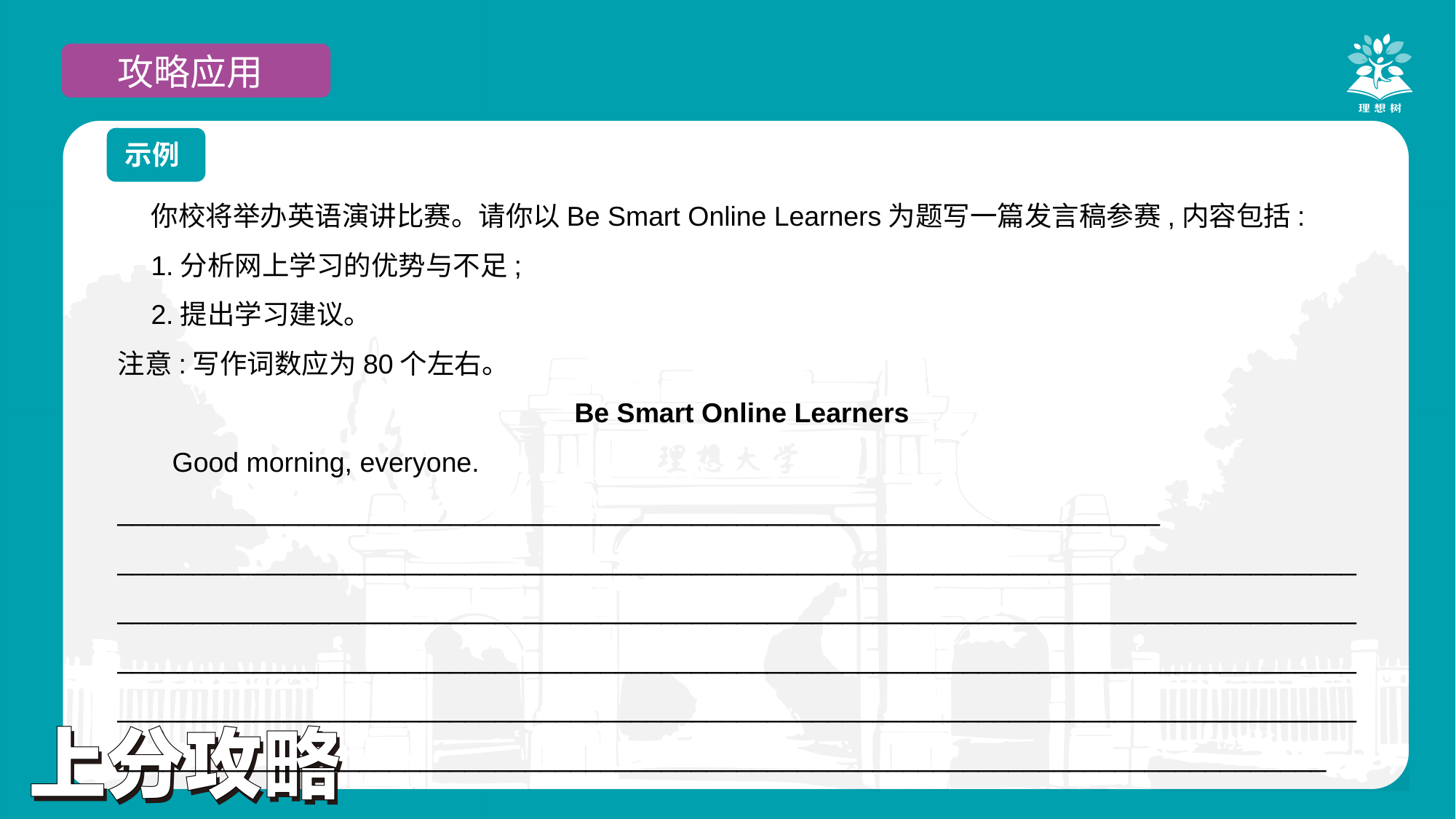

攻略应用

示例
你校将举办英语演讲比赛。请你以Be Smart Online Learners为题写一篇发言稿参赛,内容包括:
1.分析网上学习的优势与不足;
2.提出学习建议。
注意:写作词数应为80个左右。
Be Smart Online Learners
Good morning, everyone. _____________________________________________________________________
________________________________________________________________________________________________________________________________________________________________________________________________________________________________________________________________________________________________________________________________________________________________________________________________________________________